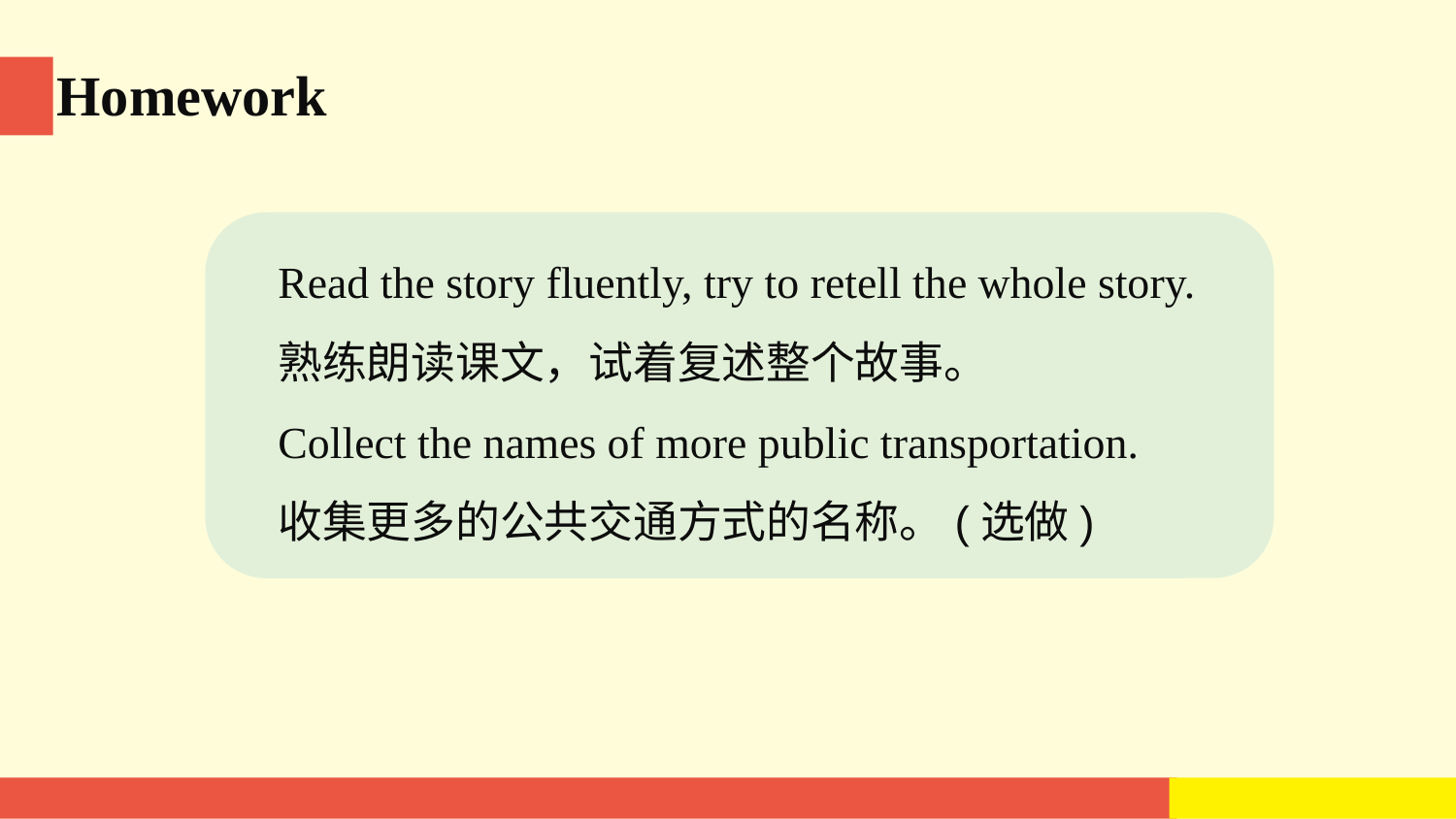

Homework

Read the story fluently, try to retell the whole story.
熟练朗读课文，试着复述整个故事。
Collect the names of more public transportation.
收集更多的公共交通方式的名称。(选做)